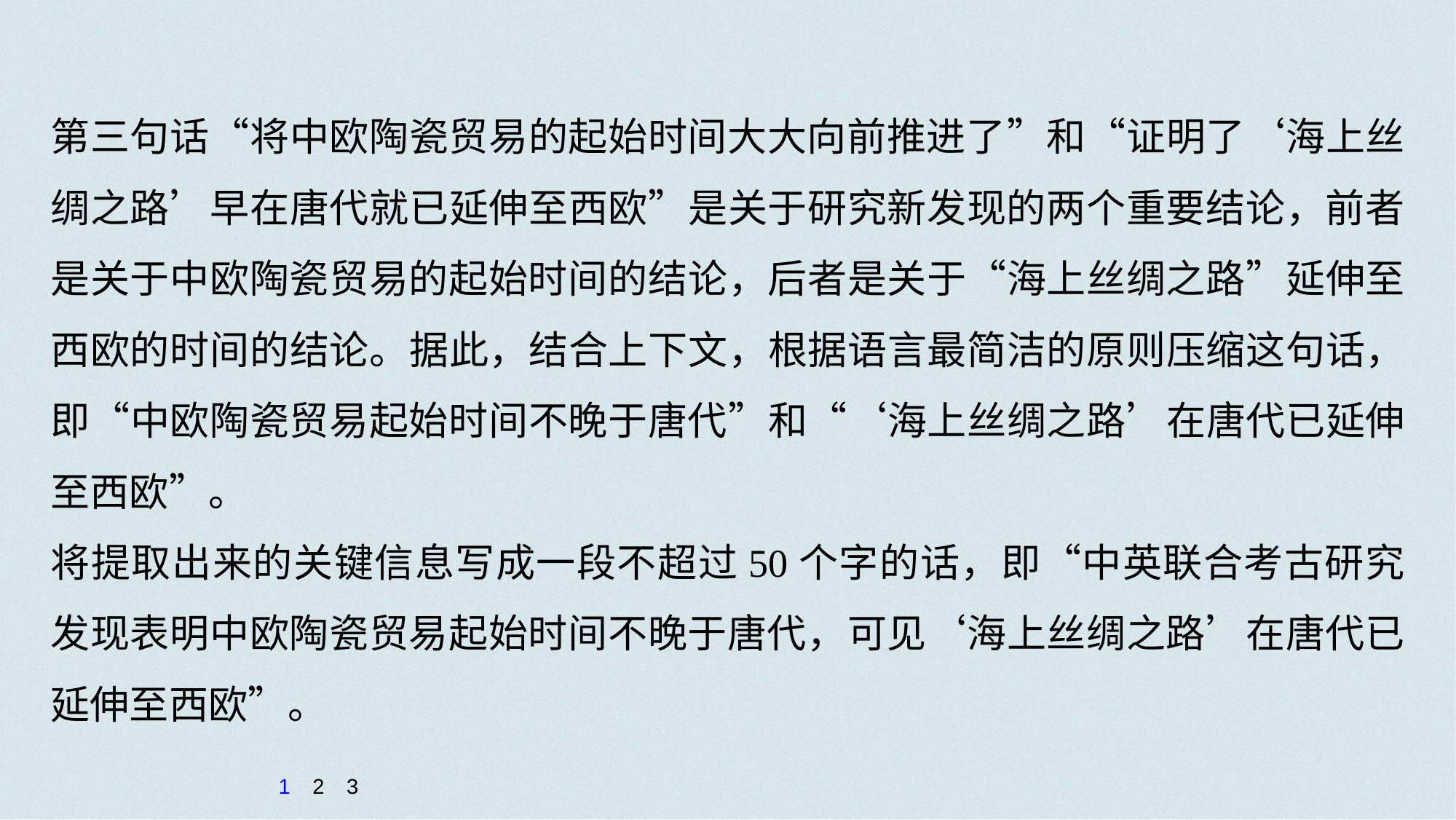

第三句话“将中欧陶瓷贸易的起始时间大大向前推进了”和“证明了‘海上丝绸之路’早在唐代就已延伸至西欧”是关于研究新发现的两个重要结论，前者是关于中欧陶瓷贸易的起始时间的结论，后者是关于“海上丝绸之路”延伸至西欧的时间的结论。据此，结合上下文，根据语言最简洁的原则压缩这句话，即“中欧陶瓷贸易起始时间不晚于唐代”和“‘海上丝绸之路’在唐代已延伸至西欧”。
将提取出来的关键信息写成一段不超过50个字的话，即“中英联合考古研究发现表明中欧陶瓷贸易起始时间不晚于唐代，可见‘海上丝绸之路’在唐代已延伸至西欧”。
1
2
3